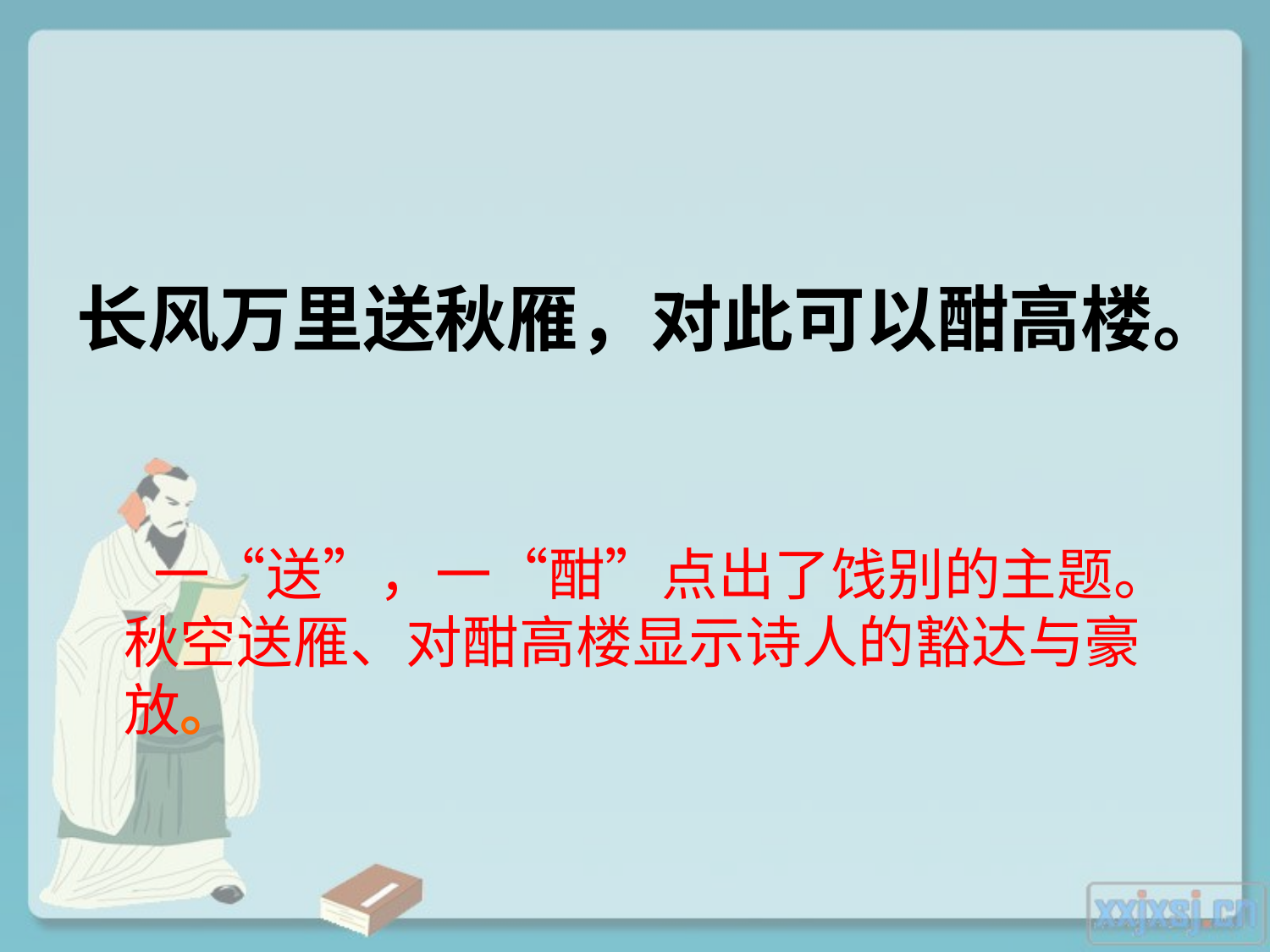

长风万里送秋雁，对此可以酣高楼。

     一“送”，一“酣”点出了饯别的主题。秋空送雁、对酣高楼显示诗人的豁达与豪放。
#